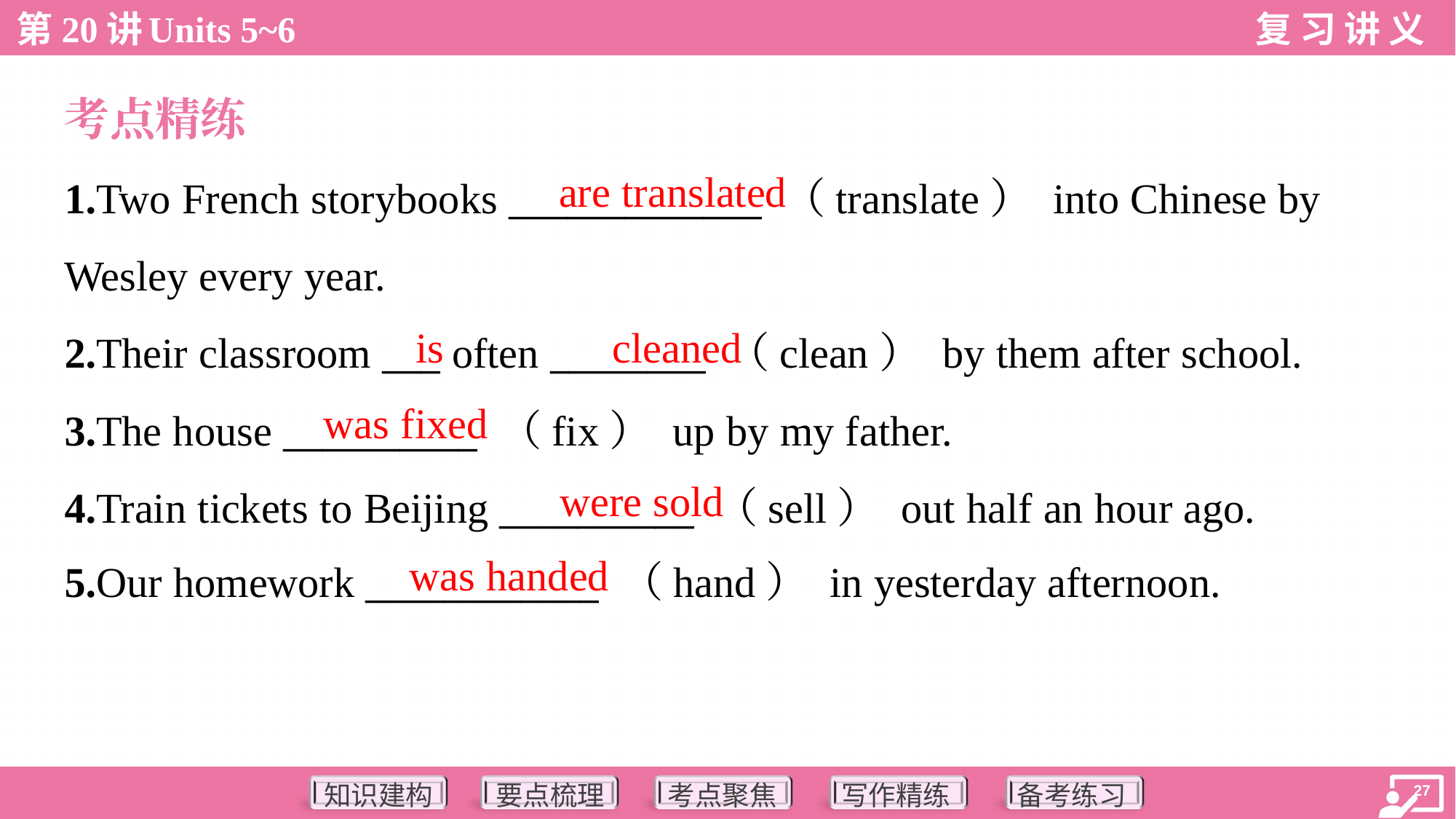

考点精练
are translated
1.Two French storybooks _____________ （translate） into Chinese by
Wesley every year.
2.Their classroom ___ often ________ （clean） by them after school.
3.The house __________ （fix） up by my father.
4.Train tickets to Beijing __________ （sell） out half an hour ago.
5.Our homework ____________ （hand） in yesterday afternoon.
is
cleaned
was fixed
were sold
was handed